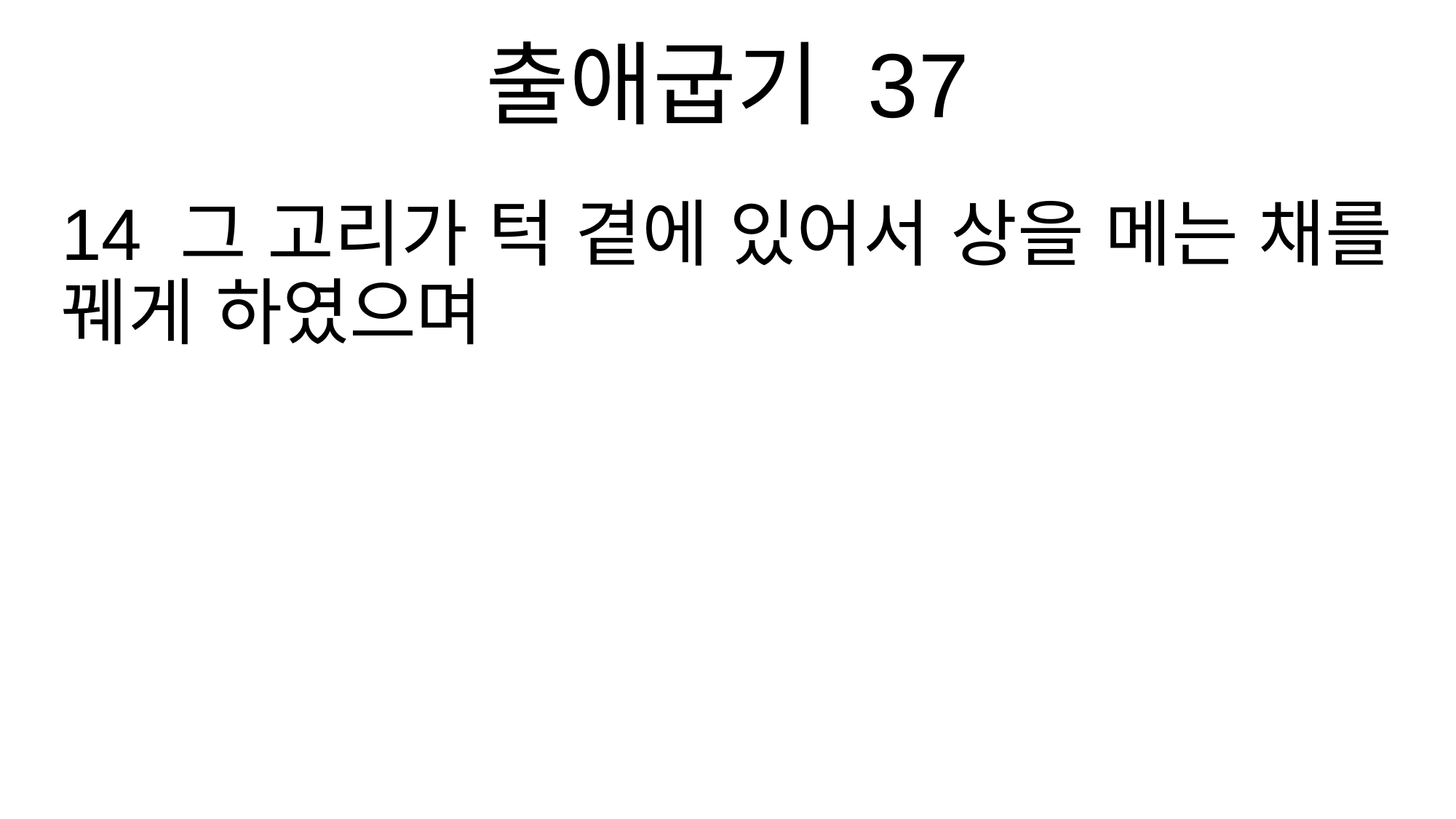

출애굽기 37
14 그 고리가 턱 곁에 있어서 상을 메는 채를 꿰게 하였으며